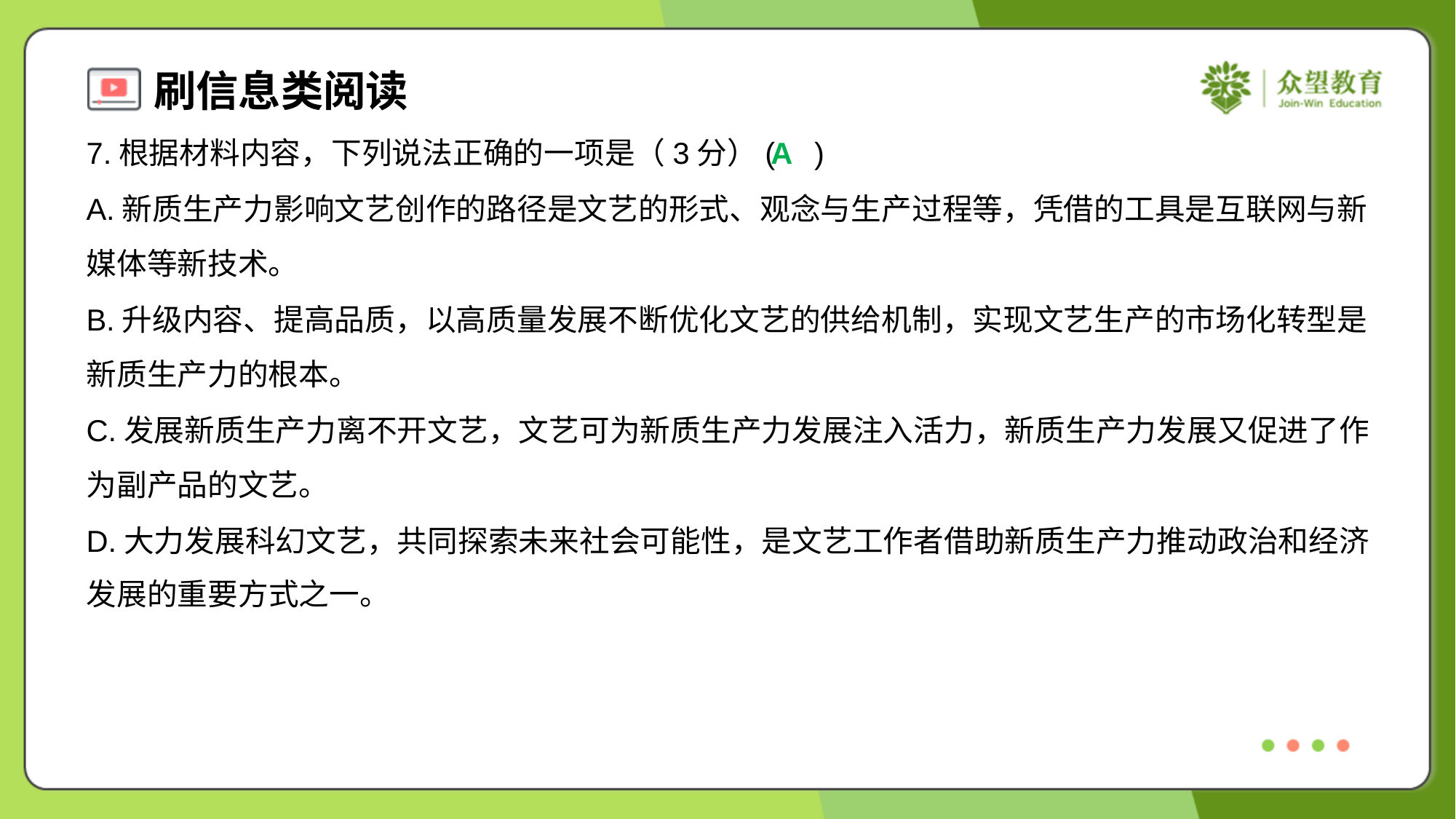

7.根据材料内容，下列说法正确的一项是（3分）(     )
A
A.新质生产力影响文艺创作的路径是文艺的形式、观念与生产过程等，凭借的工具是互联网与新
媒体等新技术。
B.升级内容、提高品质，以高质量发展不断优化文艺的供给机制，实现文艺生产的市场化转型是
新质生产力的根本。
C.发展新质生产力离不开文艺，文艺可为新质生产力发展注入活力，新质生产力发展又促进了作
为副产品的文艺。
D.大力发展科幻文艺，共同探索未来社会可能性，是文艺工作者借助新质生产力推动政治和经济
发展的重要方式之一。